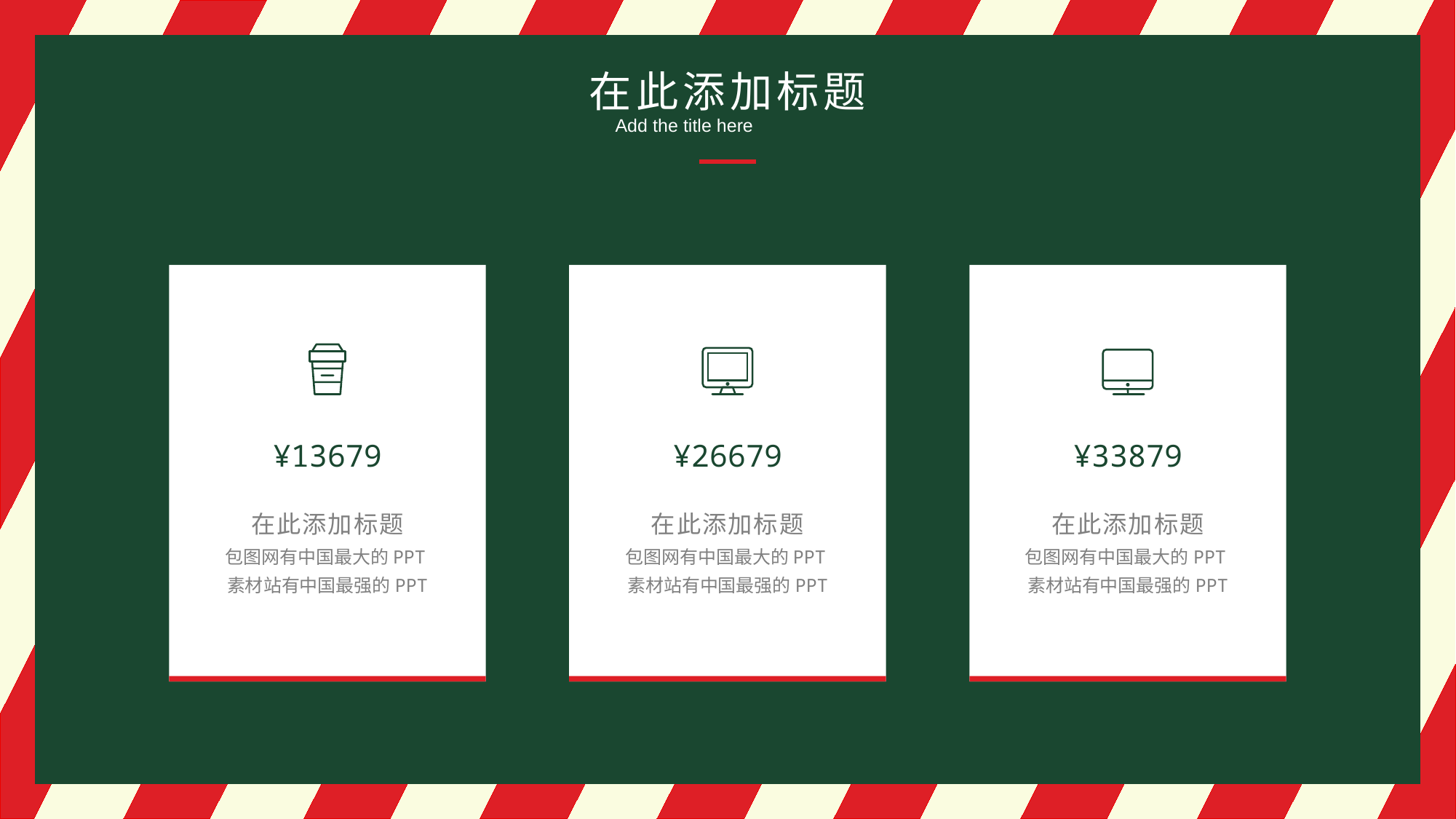

在此添加标题
Add the title here

¥13679
¥26679
¥33879
在此添加标题
包图网有中国最大的PPT素材站有中国最强的PPT
在此添加标题
包图网有中国最大的PPT素材站有中国最强的PPT
在此添加标题
包图网有中国最大的PPT素材站有中国最强的PPT